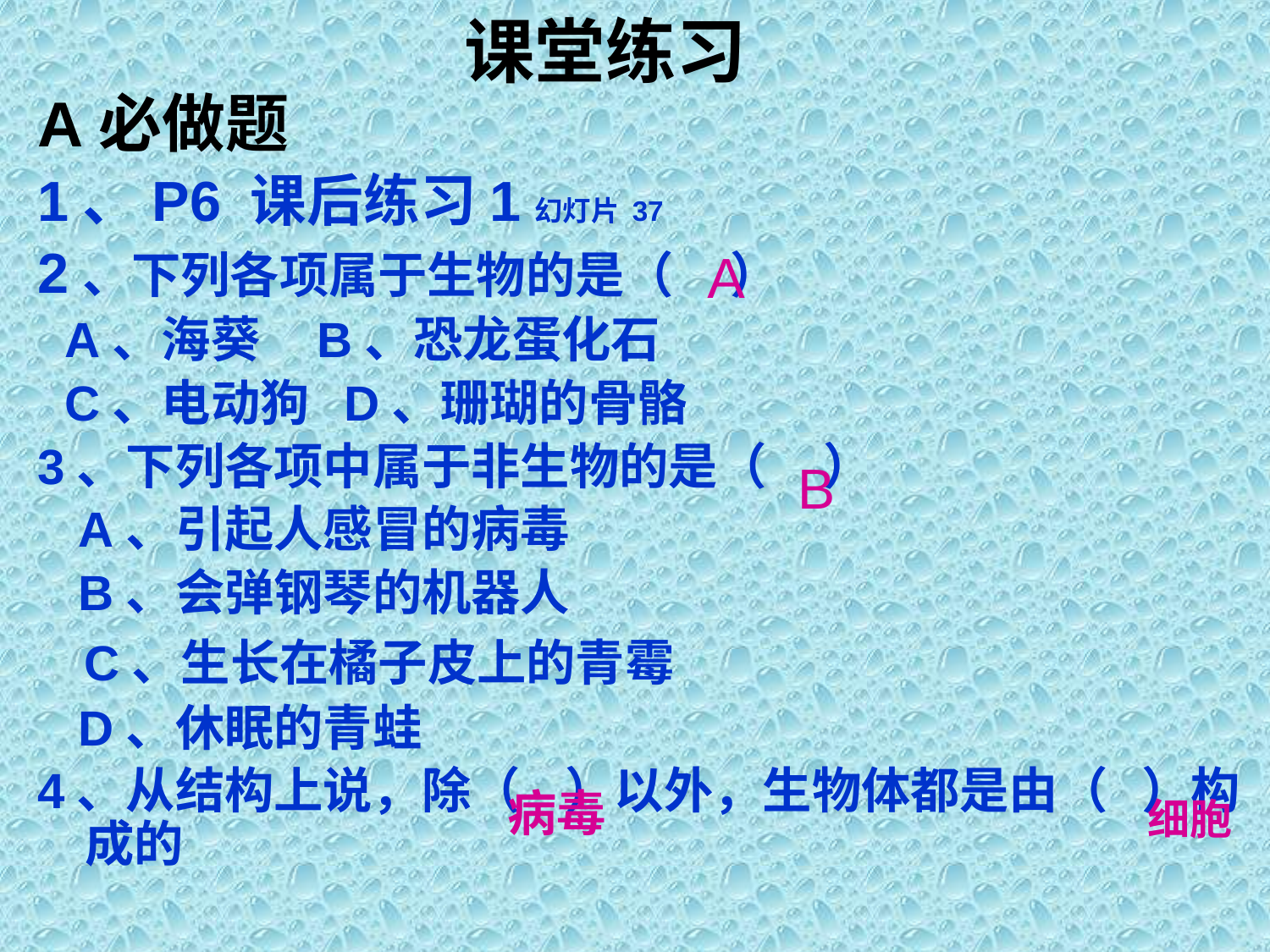

# 课堂练习
A必做题
1、P6 课后练习1幻灯片 37
2、下列各项属于生物的是（     ）
  A、海葵    B、恐龙蛋化石
  C、电动狗  D、珊瑚的骨骼
3、下列各项中属于非生物的是（     ）
   A、引起人感冒的病毒
   B、会弹钢琴的机器人
   C、生长在橘子皮上的青霉
   D、休眠的青蛙
4、从结构上说，除（    ）以外，生物体都是由（   ）构成的
A
B
病毒
细胞